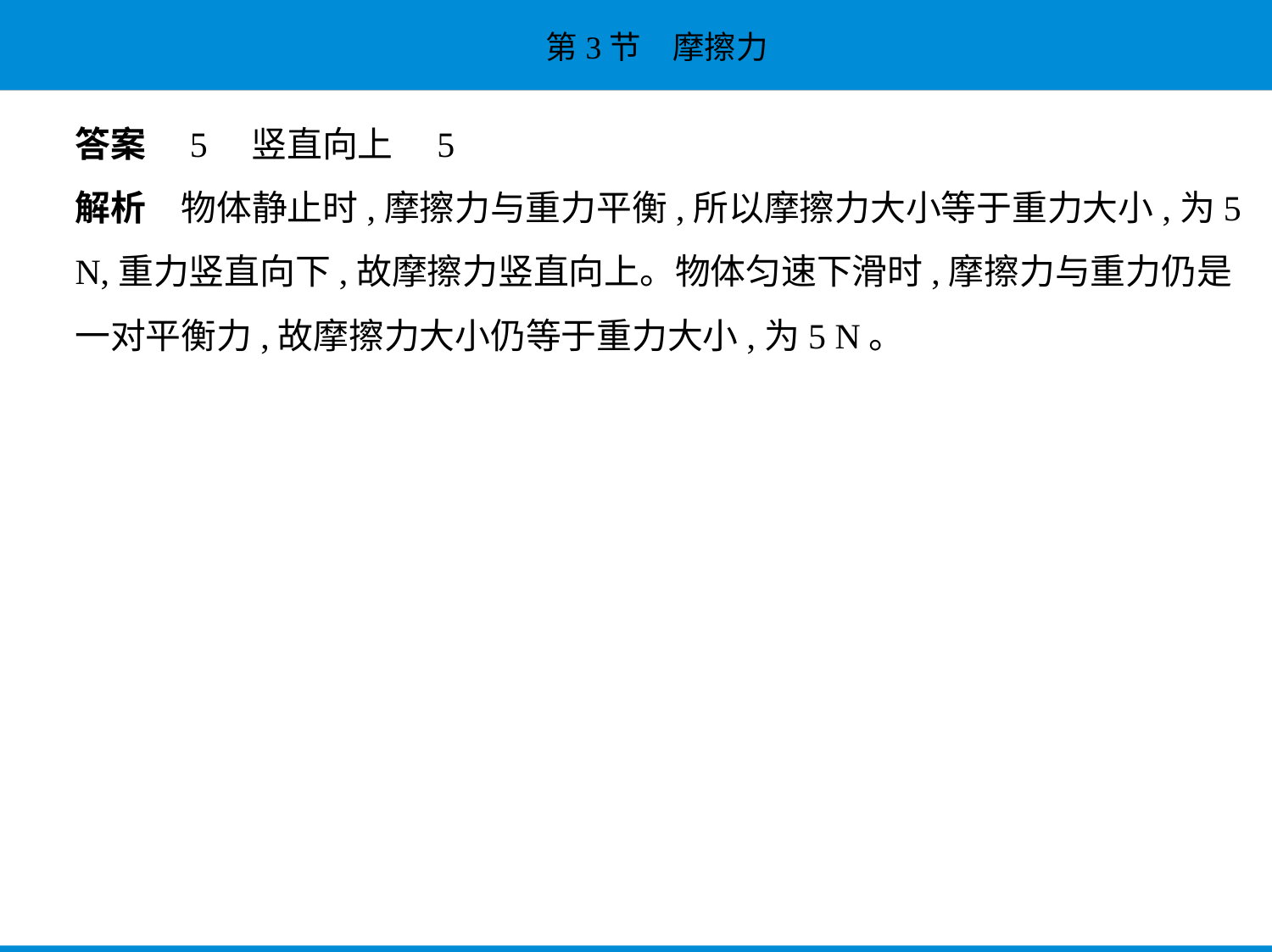

答案　5　竖直向上　5
解析　物体静止时,摩擦力与重力平衡,所以摩擦力大小等于重力大小,为5
N,重力竖直向下,故摩擦力竖直向上。物体匀速下滑时,摩擦力与重力仍是
一对平衡力,故摩擦力大小仍等于重力大小,为5 N。